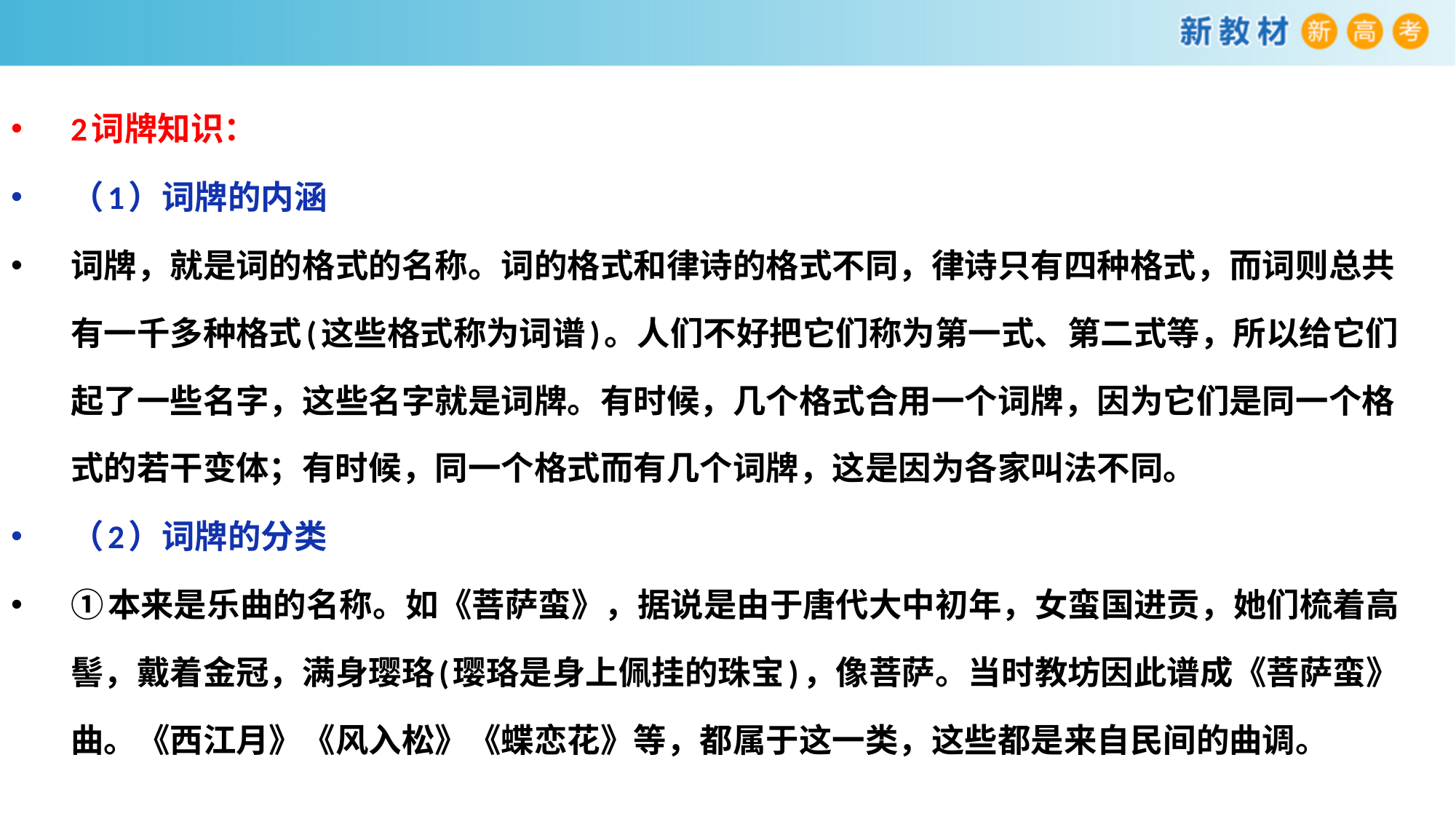

2词牌知识：
（1）词牌的内涵
词牌，就是词的格式的名称。词的格式和律诗的格式不同，律诗只有四种格式，而词则总共有一千多种格式(这些格式称为词谱)。人们不好把它们称为第一式、第二式等，所以给它们起了一些名字，这些名字就是词牌。有时候，几个格式合用一个词牌，因为它们是同一个格式的若干变体；有时候，同一个格式而有几个词牌，这是因为各家叫法不同。
（2）词牌的分类
①本来是乐曲的名称。如《菩萨蛮》，据说是由于唐代大中初年，女蛮国进贡，她们梳着高髻，戴着金冠，满身璎珞(璎珞是身上佩挂的珠宝)，像菩萨。当时教坊因此谱成《菩萨蛮》曲。《西江月》《风入松》《蝶恋花》等，都属于这一类，这些都是来自民间的曲调。